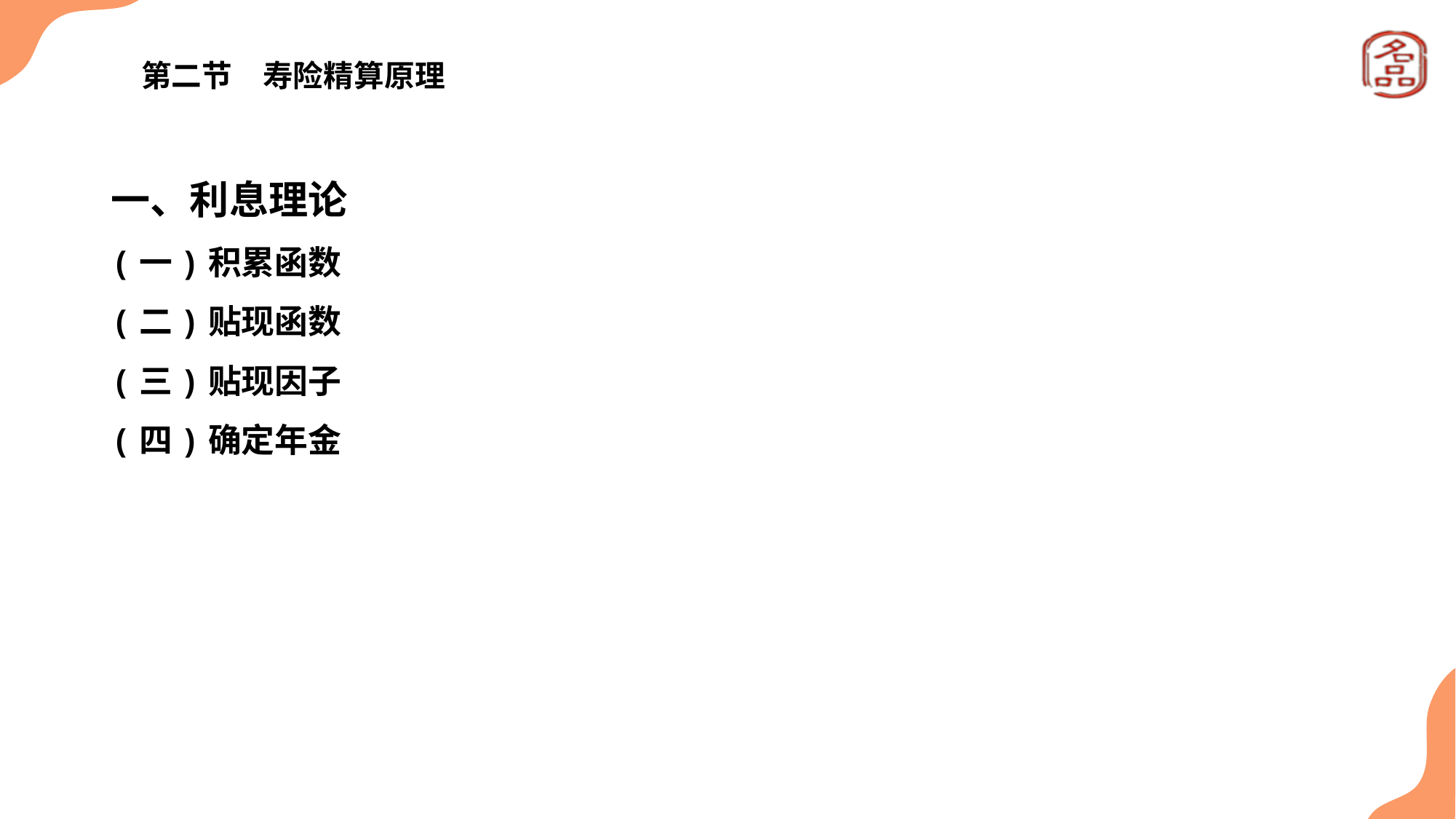

# 第二节　寿险精算原理
一、利息理论
(一)积累函数
(二)贴现函数
(三)贴现因子
(四)确定年金